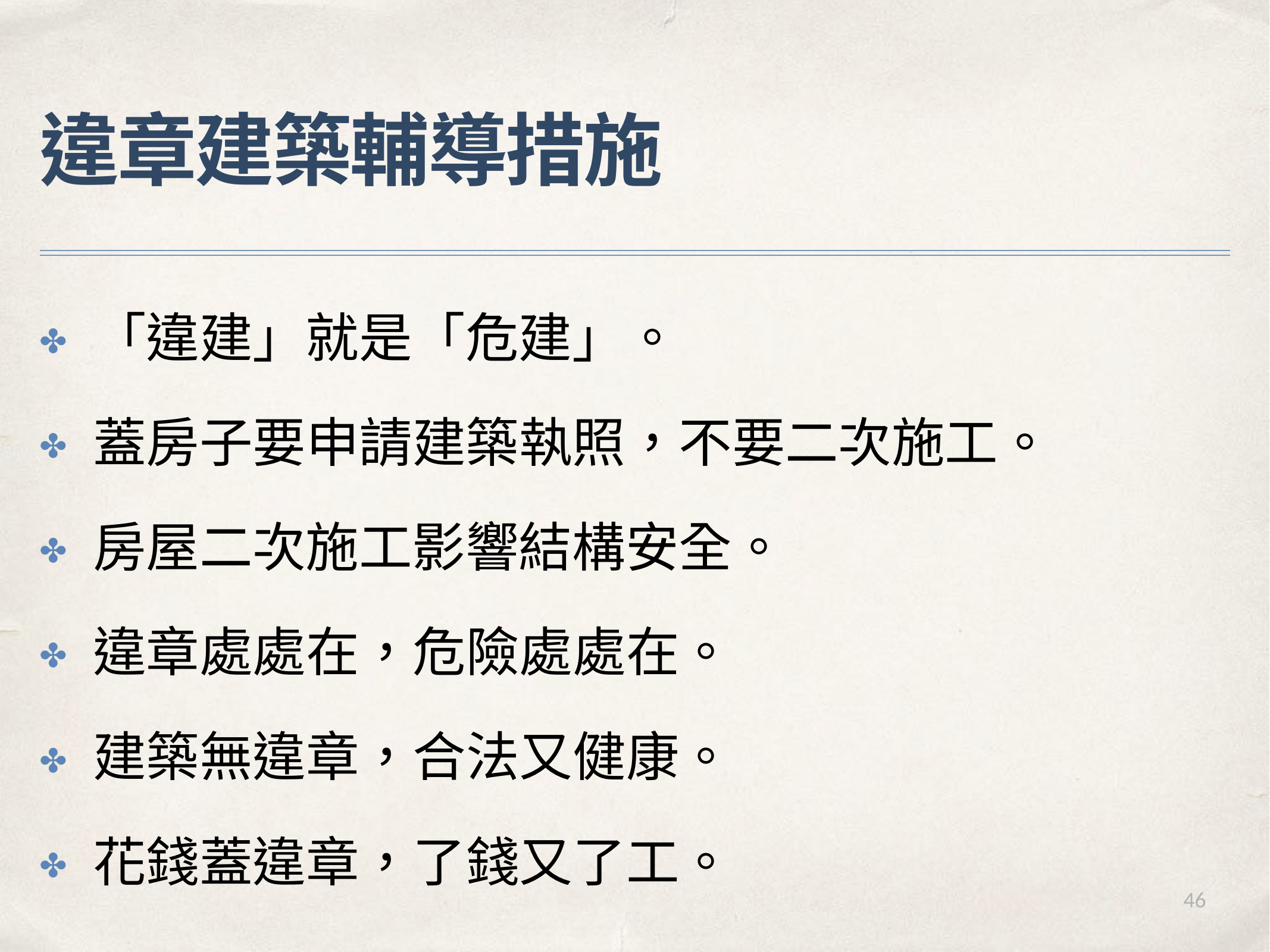

# 違章建築輔導措施
✤	「違建」就是「危建」。
✤	蓋房⼦要申請建築執照，不要⼆次施⼯。
✤	房屋⼆次施⼯影響結構安全。
✤	違章處處在，危險處處在。
✤	建築無違章，合法又健康。
✤	花錢蓋違章，了錢又了⼯。
46